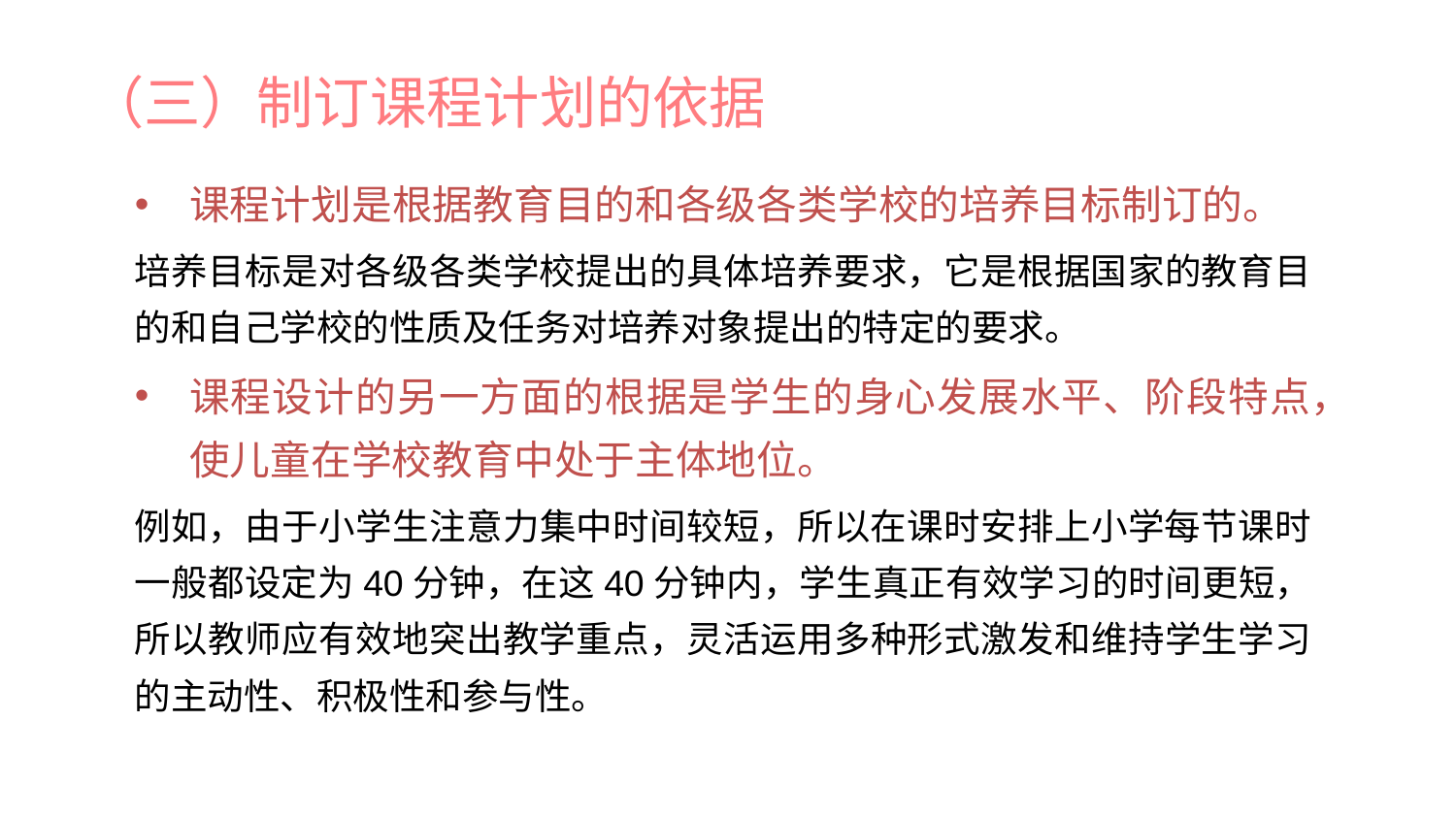

# （三）制订课程计划的依据
课程计划是根据教育目的和各级各类学校的培养目标制订的。
培养目标是对各级各类学校提出的具体培养要求，它是根据国家的教育目的和自己学校的性质及任务对培养对象提出的特定的要求。
课程设计的另一方面的根据是学生的身心发展水平、阶段特点，使儿童在学校教育中处于主体地位。
例如，由于小学生注意力集中时间较短，所以在课时安排上小学每节课时一般都设定为40分钟，在这40分钟内，学生真正有效学习的时间更短，所以教师应有效地突出教学重点，灵活运用多种形式激发和维持学生学习的主动性、积极性和参与性。